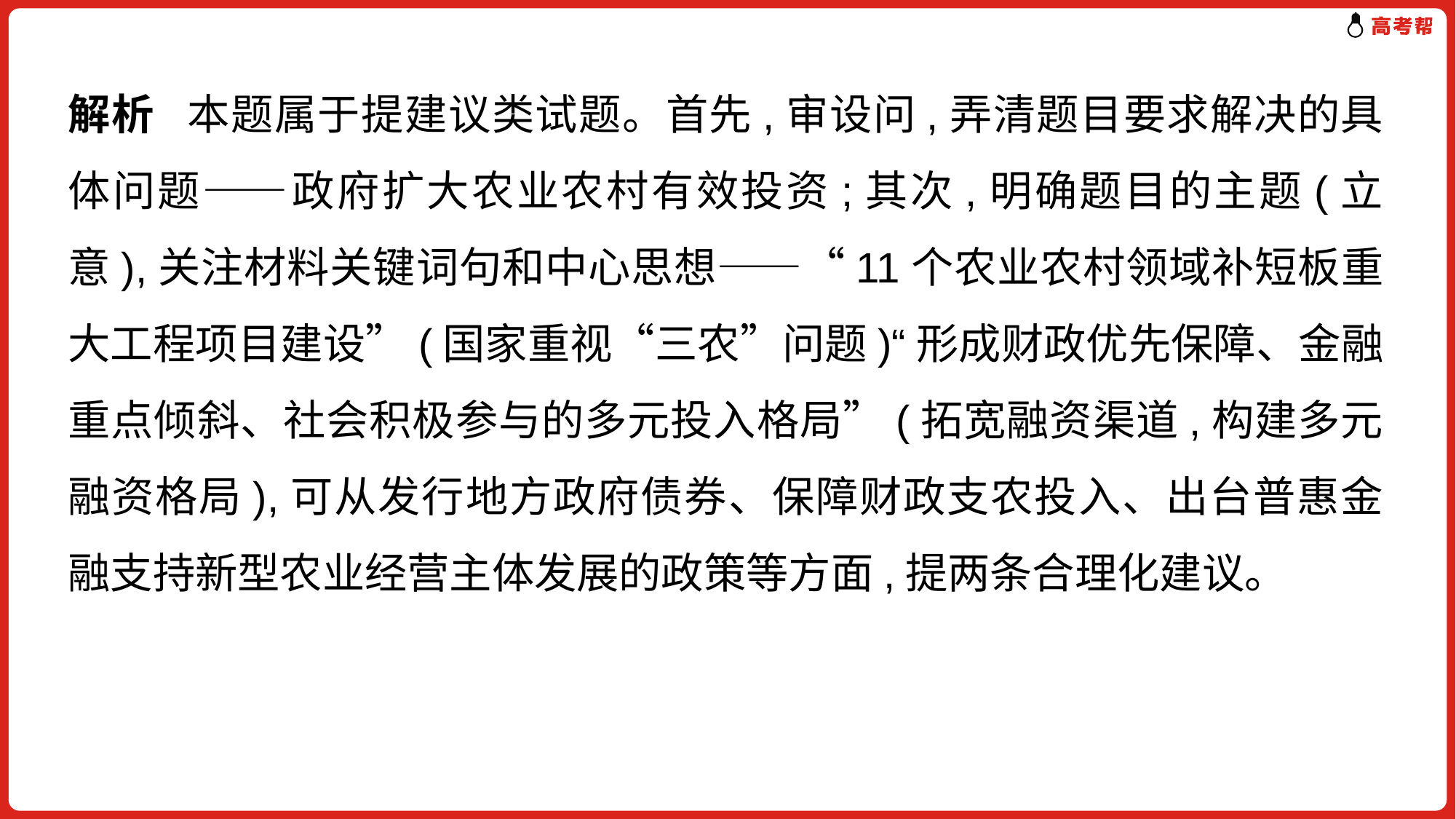

解析   本题属于提建议类试题。首先,审设问,弄清题目要求解决的具体问题——政府扩大农业农村有效投资;其次,明确题目的主题(立意),关注材料关键词句和中心思想——“11个农业农村领域补短板重大工程项目建设”(国家重视“三农”问题)“形成财政优先保障、金融重点倾斜、社会积极参与的多元投入格局”(拓宽融资渠道,构建多元融资格局),可从发行地方政府债券、保障财政支农投入、出台普惠金融支持新型农业经营主体发展的政策等方面,提两条合理化建议。